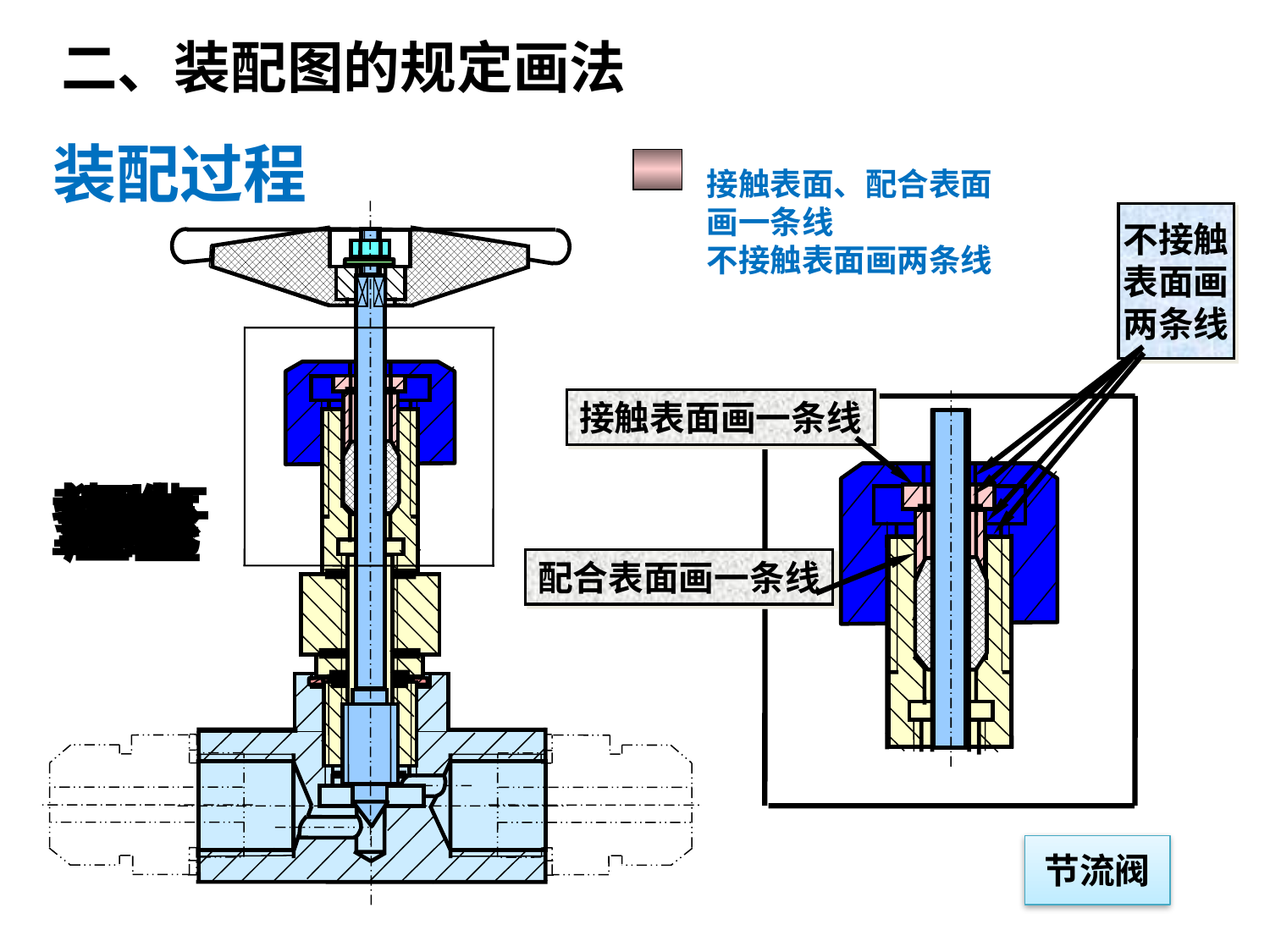

二、装配图的规定画法
装配过程

接触表面、配合表面
画一条线
不接触表面画两条线

不接触
表面画
两条线

接触表面画一条线

垫片
阀体
阀杆
阀盖
螺母
垫圈
填料
手轮
压盖
配合表面画一条线

节流阀